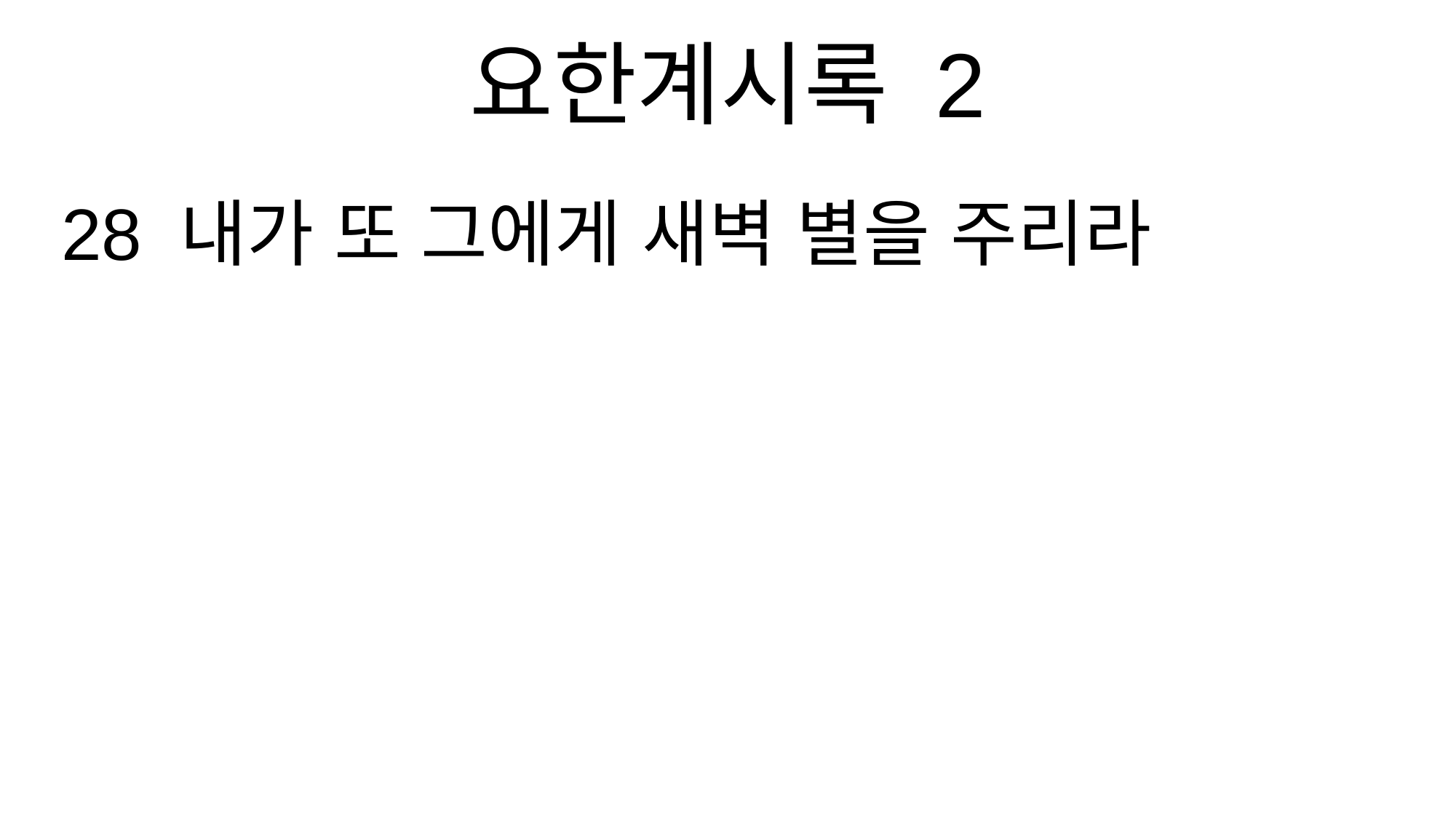

요한계시록 2
28 내가 또 그에게 새벽 별을 주리라